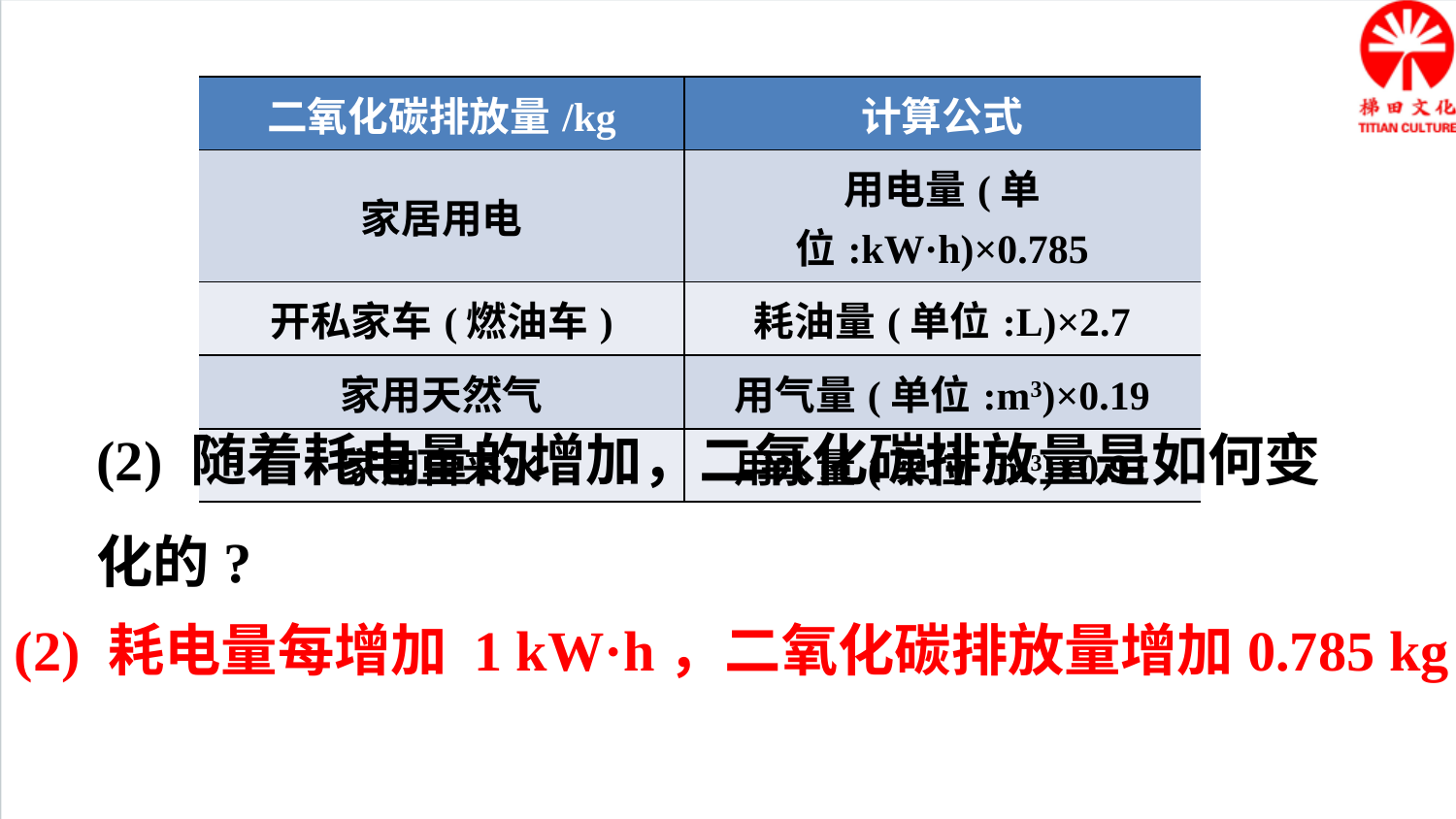

| 二氧化碳排放量/kg | 计算公式 |
| --- | --- |
| 家居用电 | 用电量(单位:kW·h)×0.785 |
| 开私家车(燃油车) | 耗油量(单位:L)×2.7 |
| 家用天然气 | 用气量(单位:m3)×0.19 |
| 家用自来水 | 用水量(单位:m3)×0.91 |
(2) 随着耗电量的增加，二氧化碳排放量是如何变化的?
(2) 耗电量每增加 1 kW·h，二氧化碳排放量增加0.785 kg。